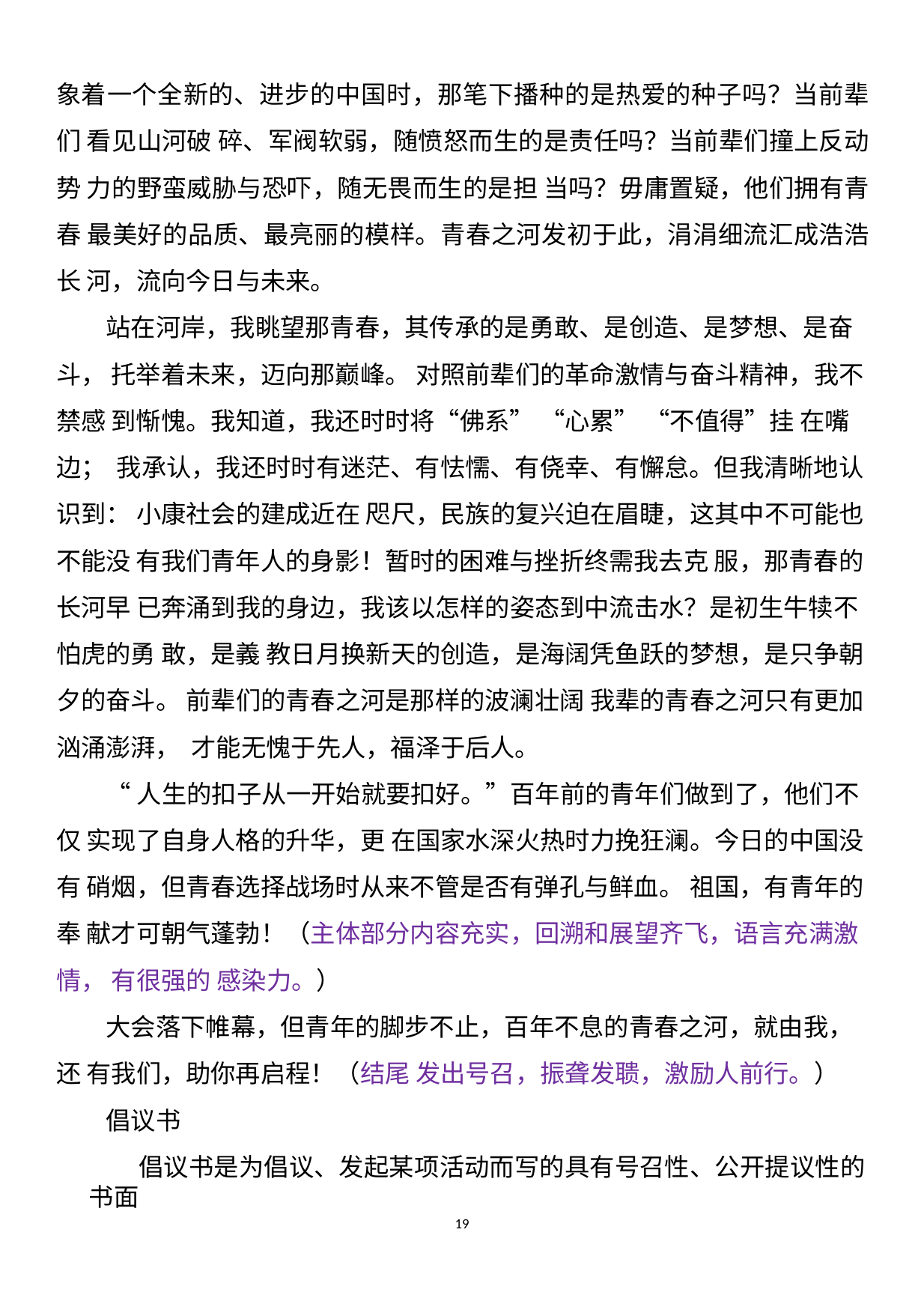

象着一个全新的、进步的中国时，那笔下播种的是热爱的种子吗？当前辈们 看见山河破 碎、军阀软弱，随愤怒而生的是责任吗？当前辈们撞上反动势 力的野蛮威胁与恐吓，随无畏而生的是担 当吗？毋庸置疑，他们拥有青春 最美好的品质、最亮丽的模样。青春之河发初于此，涓涓细流汇成浩浩 长 河，流向今日与未来。
站在河岸，我眺望那青春，其传承的是勇敢、是创造、是梦想、是奋斗， 托举着未来，迈向那巅峰。 对照前辈们的革命激情与奋斗精神，我不禁感 到惭愧。我知道，我还时时将“佛系” “心累” “不值得”挂 在嘴边；  我承认，我还时时有迷茫、有怯懦、有侥幸、有懈怠。但我清晰地认识到： 小康社会的建成近在 咫尺，民族的复兴迫在眉睫，这其中不可能也不能没 有我们青年人的身影！暂时的困难与挫折终需我去克 服，那青春的长河早 已奔涌到我的身边，我该以怎样的姿态到中流击水？是初生牛犊不怕虎的勇 敢，是義 教日月换新天的创造，是海阔凭鱼跃的梦想，是只争朝夕的奋斗。 前辈们的青春之河是那样的波澜壮阔 我辈的青春之河只有更加汹涌澎湃，  才能无愧于先人，福泽于后人。
“人生的扣子从一开始就要扣好。”百年前的青年们做到了，他们不仅 实现了自身人格的升华，更 在国家水深火热时力挽狂澜。今日的中国没有 硝烟，但青春选择战场时从来不管是否有弹孔与鲜血。 祖国，有青年的奉 献才可朝气蓬勃！（主体部分内容充实，回溯和展望齐飞，语言充满激情， 有很强的 感染力。）
大会落下帷幕，但青年的脚步不止，百年不息的青春之河，就由我，还 有我们，助你再启程！（结尾 发出号召，振聋发聩，激励人前行。）
倡议书
倡议书是为倡议、发起某项活动而写的具有号召性、公开提议性的书面
19